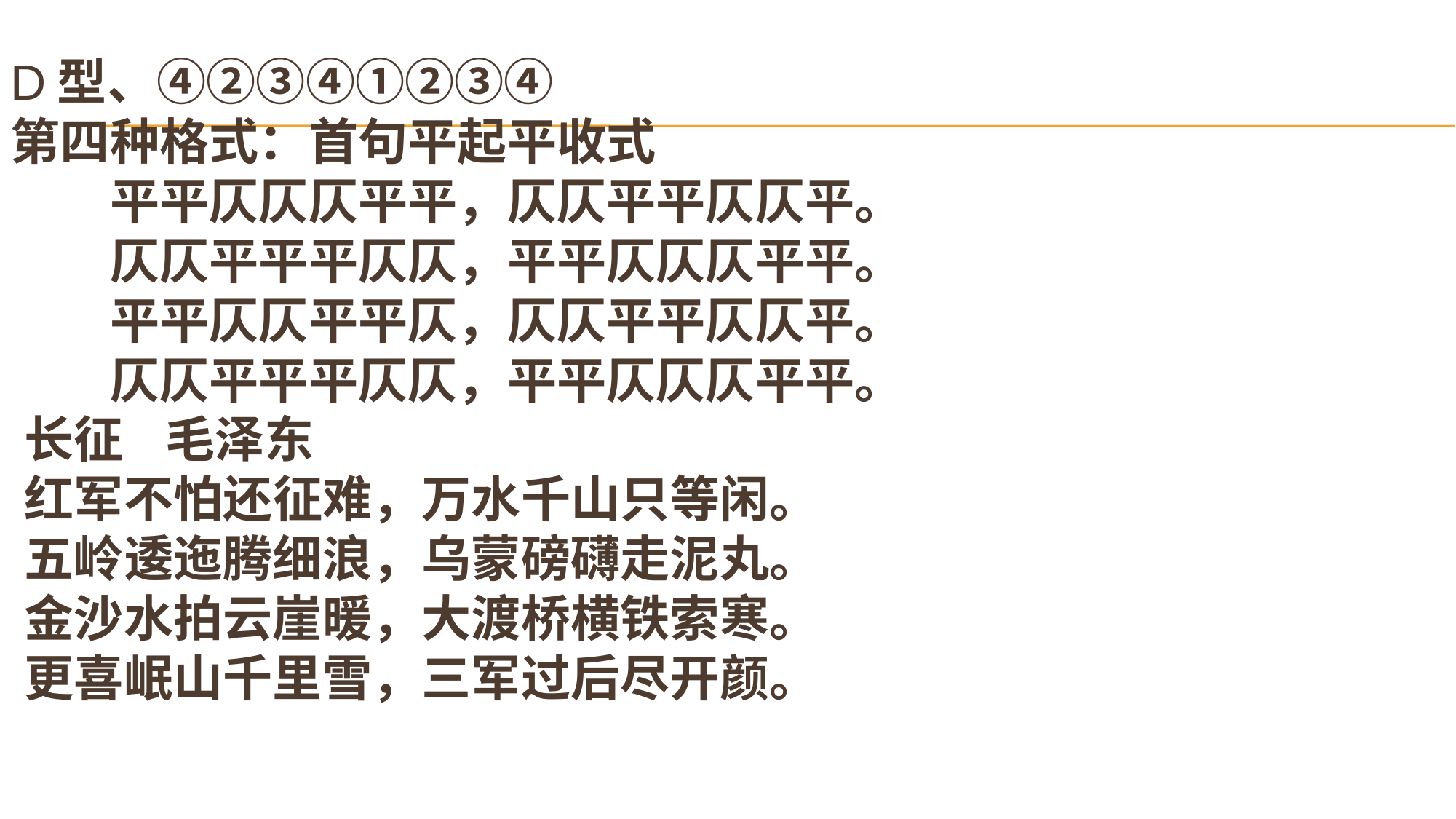

# D型、④②③④①②③④ 第四种格式：首句平起平收式 　　平平仄仄仄平平，仄仄平平仄仄平。 　　仄仄平平平仄仄，平平仄仄仄平平。 　　平平仄仄平平仄，仄仄平平仄仄平。 　　仄仄平平平仄仄，平平仄仄仄平平。 长征   毛泽东 红军不怕还征难，万水千山只等闲。 五岭逶迤腾细浪，乌蒙磅礴走泥丸。 金沙水拍云崖暖，大渡桥横铁索寒。 更喜岷山千里雪，三军过后尽开颜。